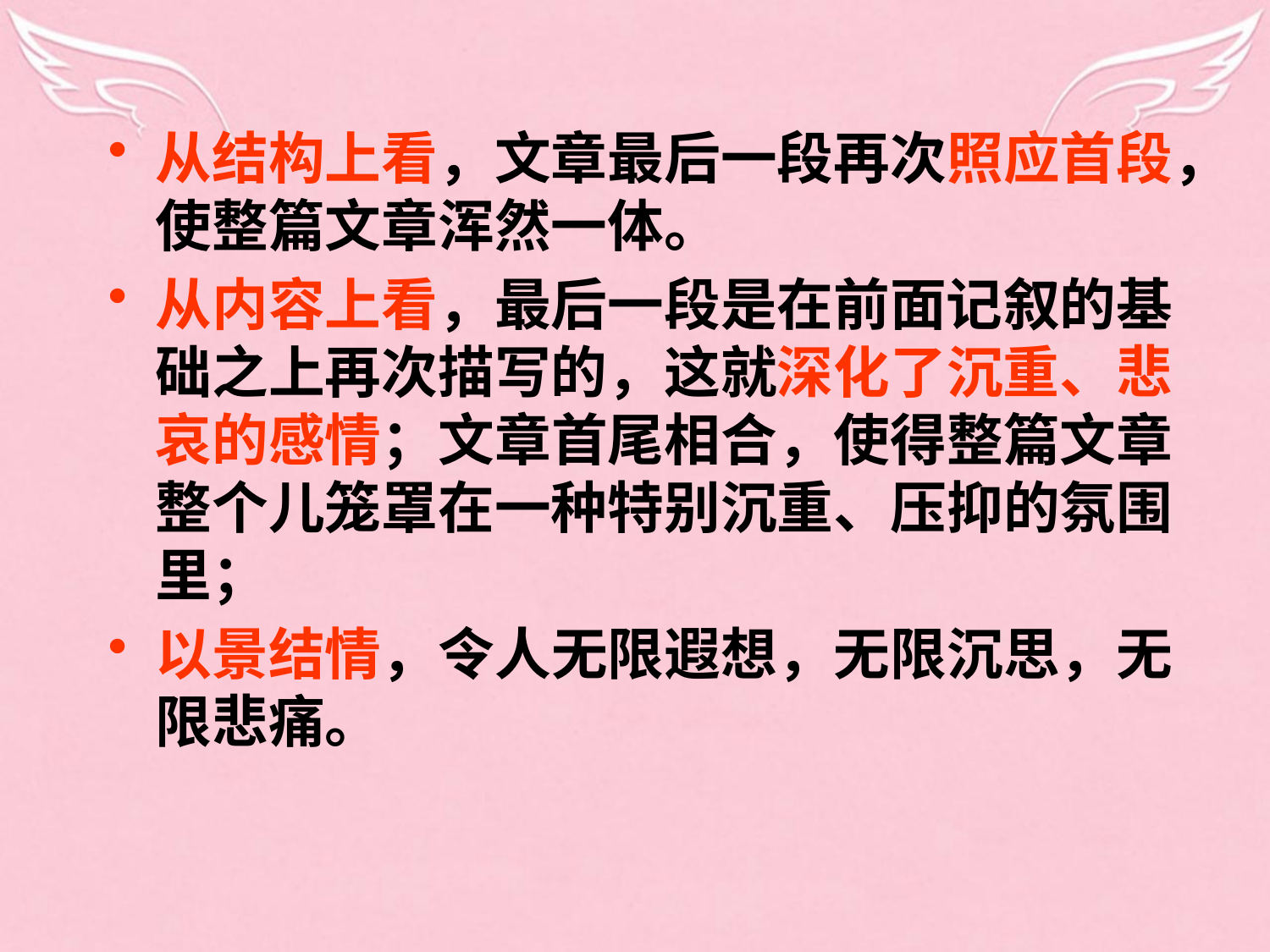

从结构上看，文章最后一段再次照应首段，使整篇文章浑然一体。
从内容上看，最后一段是在前面记叙的基础之上再次描写的，这就深化了沉重、悲哀的感情；文章首尾相合，使得整篇文章整个儿笼罩在一种特别沉重、压抑的氛围里；
以景结情，令人无限遐想，无限沉思，无限悲痛。